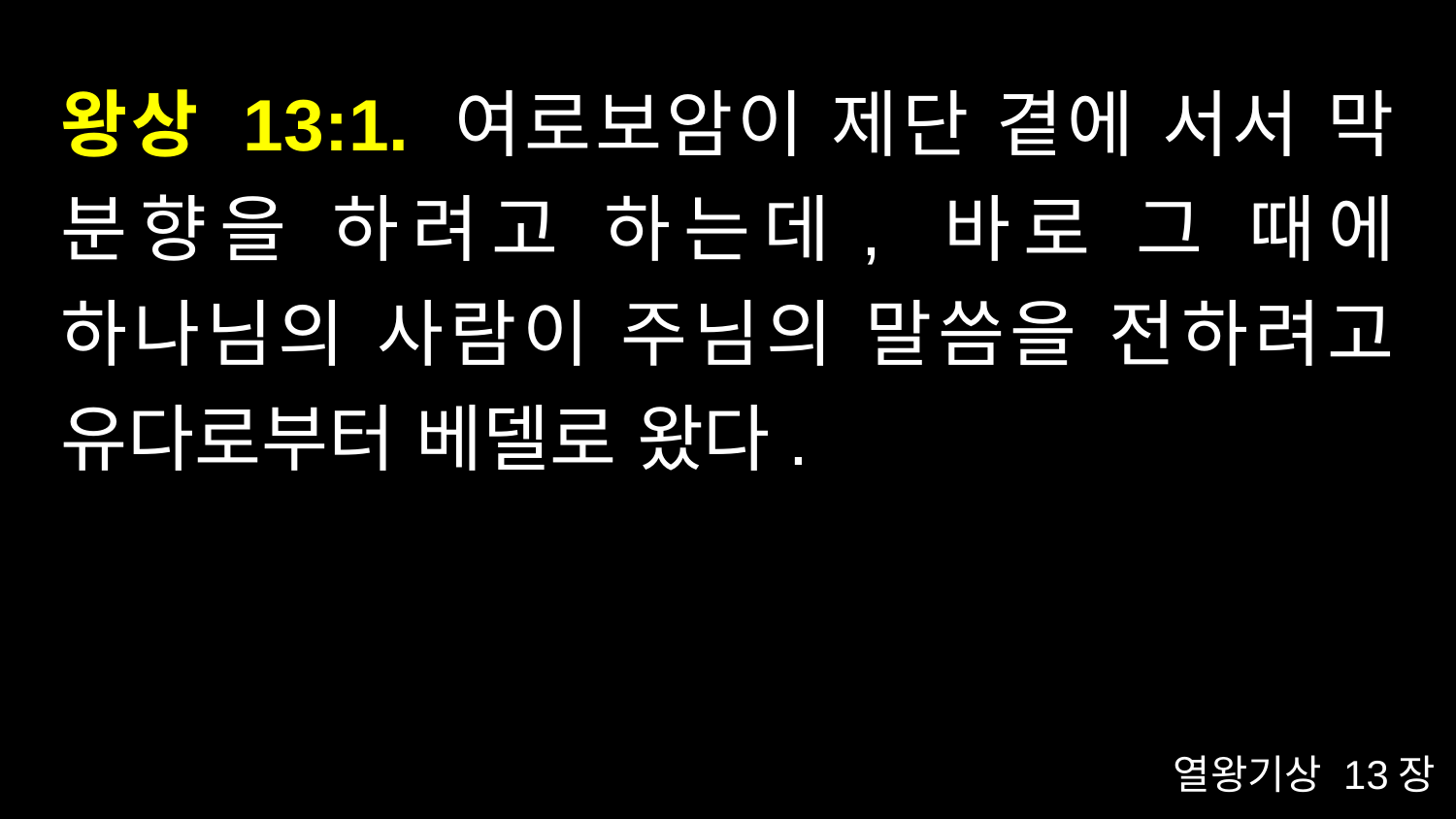

# 왕상 13:1. 여로보암이 제단 곁에 서서 막 분향을 하려고 하는데, 바로 그 때에 하나님의 사람이 주님의 말씀을 전하려고 유다로부터 베델로 왔다.
열왕기상 13장